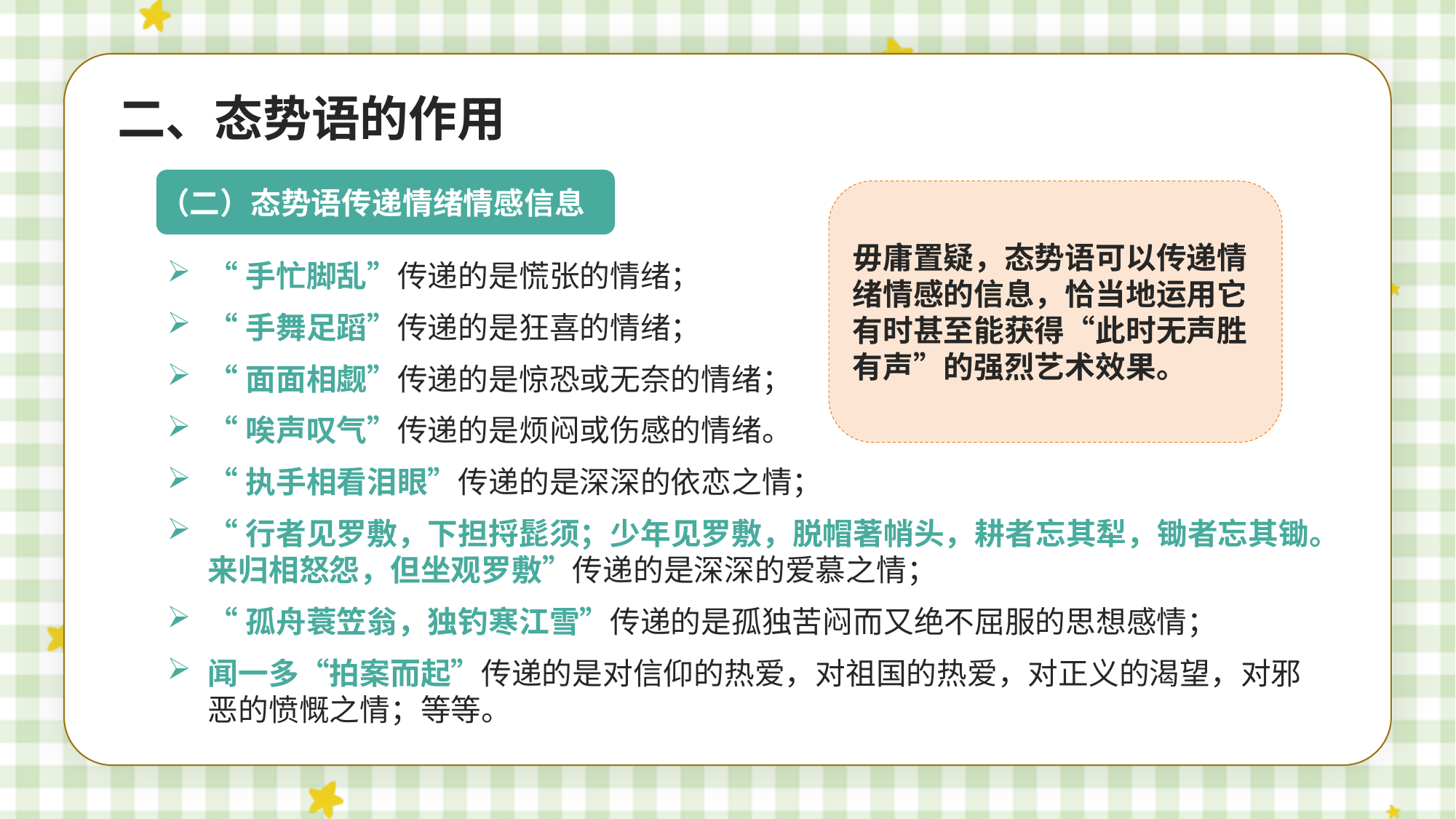

二、态势语的作用
（二）态势语传递情绪情感信息
毋庸置疑，态势语可以传递情绪情感的信息，恰当地运用它有时甚至能获得“此时无声胜有声”的强烈艺术效果。
“手忙脚乱”传递的是慌张的情绪；
“手舞足蹈”传递的是狂喜的情绪；
“面面相觑”传递的是惊恐或无奈的情绪；
“唉声叹气”传递的是烦闷或伤感的情绪。
“执手相看泪眼”传递的是深深的依恋之情；
“行者见罗敷，下担捋髭须；少年见罗敷，脱帽著帩头，耕者忘其犁，锄者忘其锄。来归相怒怨，但坐观罗敷”传递的是深深的爱慕之情；
“孤舟蓑笠翁，独钓寒江雪”传递的是孤独苦闷而又绝不屈服的思想感情；
闻一多“拍案而起”传递的是对信仰的热爱，对祖国的热爱，对正义的渴望，对邪恶的愤慨之情；等等。